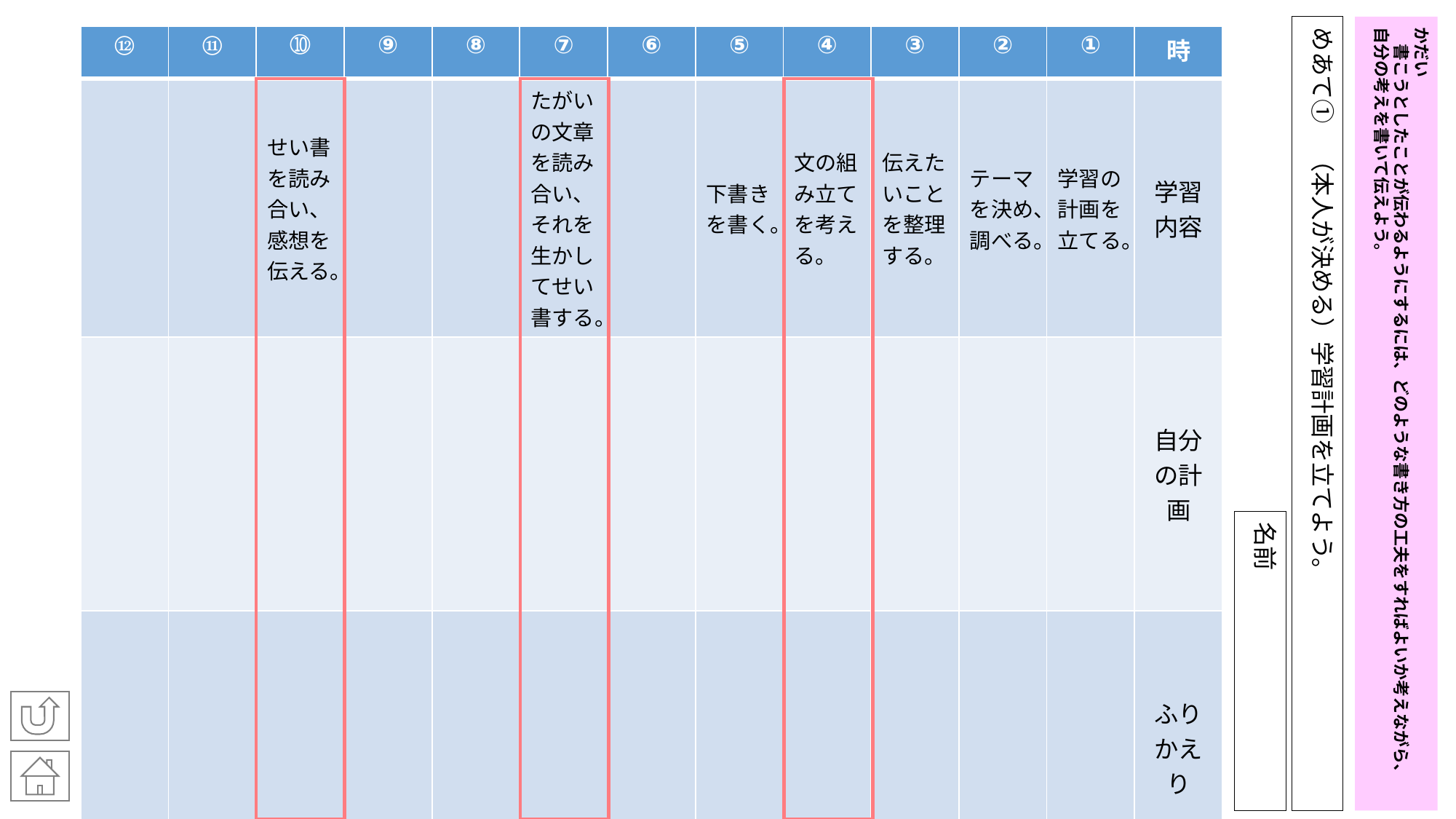

めあて①　（本人が決める）学習計画を立てよう。
かだい
　書こうとしたことが伝わるようにするには、どのような書き方の工夫をすればよいか考えながら、
自分の考えを書いて伝えよう。
| ⑫ | ⑪ | ➉ | ⑨ | ⑧ | ⑦ | ⑥ | ⑤ | ④ | ③ | ② | ① | 時 |
| --- | --- | --- | --- | --- | --- | --- | --- | --- | --- | --- | --- | --- |
|  |  | せい書を読み合い、感想を伝える。 |  |  | たがいの文章を読み合い、それを生かしてせい書する。 |  | 下書きを書く。 | 文の組み立てを考える。 | 伝えたいことを整理する。 | テーマを決め、調べる。 | 学習の計画を立てる。 | 学習内容 |
|  |  |  |  |  |  |  |  |  |  |  |  | 自分の計画 |
|  |  |  |  |  |  |  |  |  |  |  |  | ふりかえり |

名前